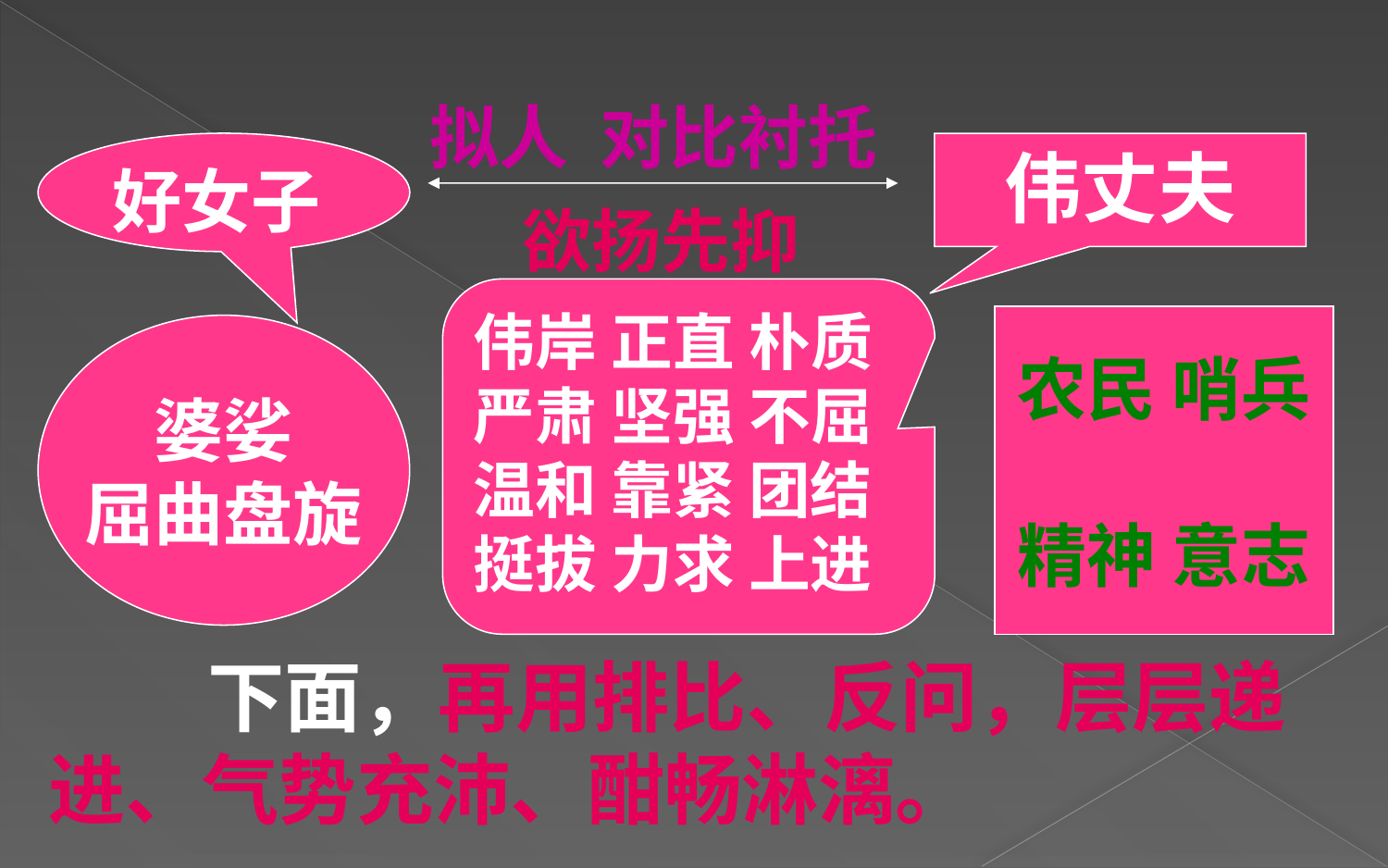

拟人  对比衬托
好女子
伟丈夫

欲扬先抑
伟岸 正直 朴质
严肃 坚强 不屈
温和 靠紧 团结
挺拔 力求 上进
农民 哨兵

精神 意志
婆娑
屈曲盘旋

        下面，再用排比、反问，层层递进、气势充沛、酣畅淋漓。